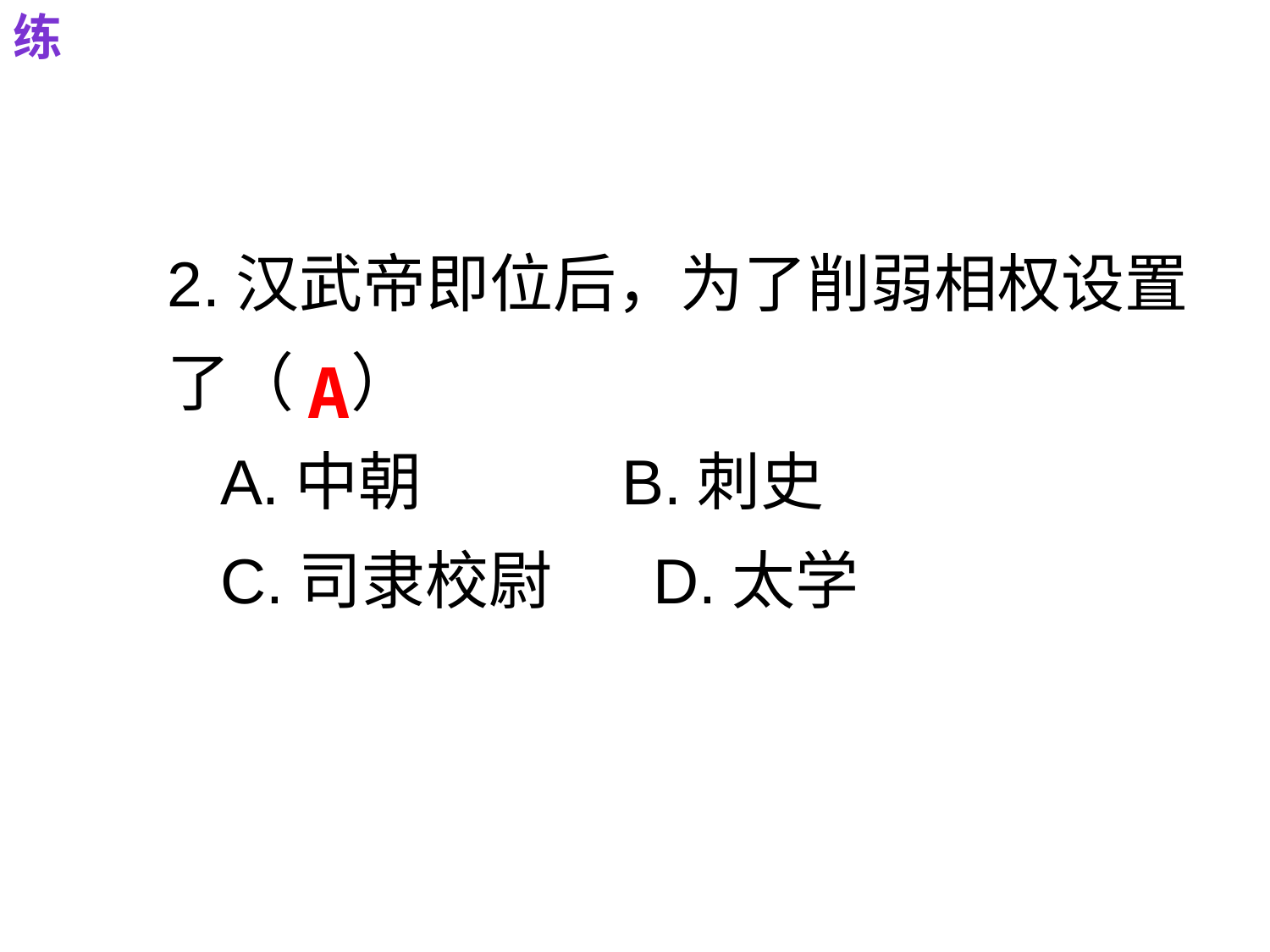

练
2.汉武帝即位后，为了削弱相权设置
了（    ）
   A.中朝             B.刺史
   C.司隶校尉      D.太学
A